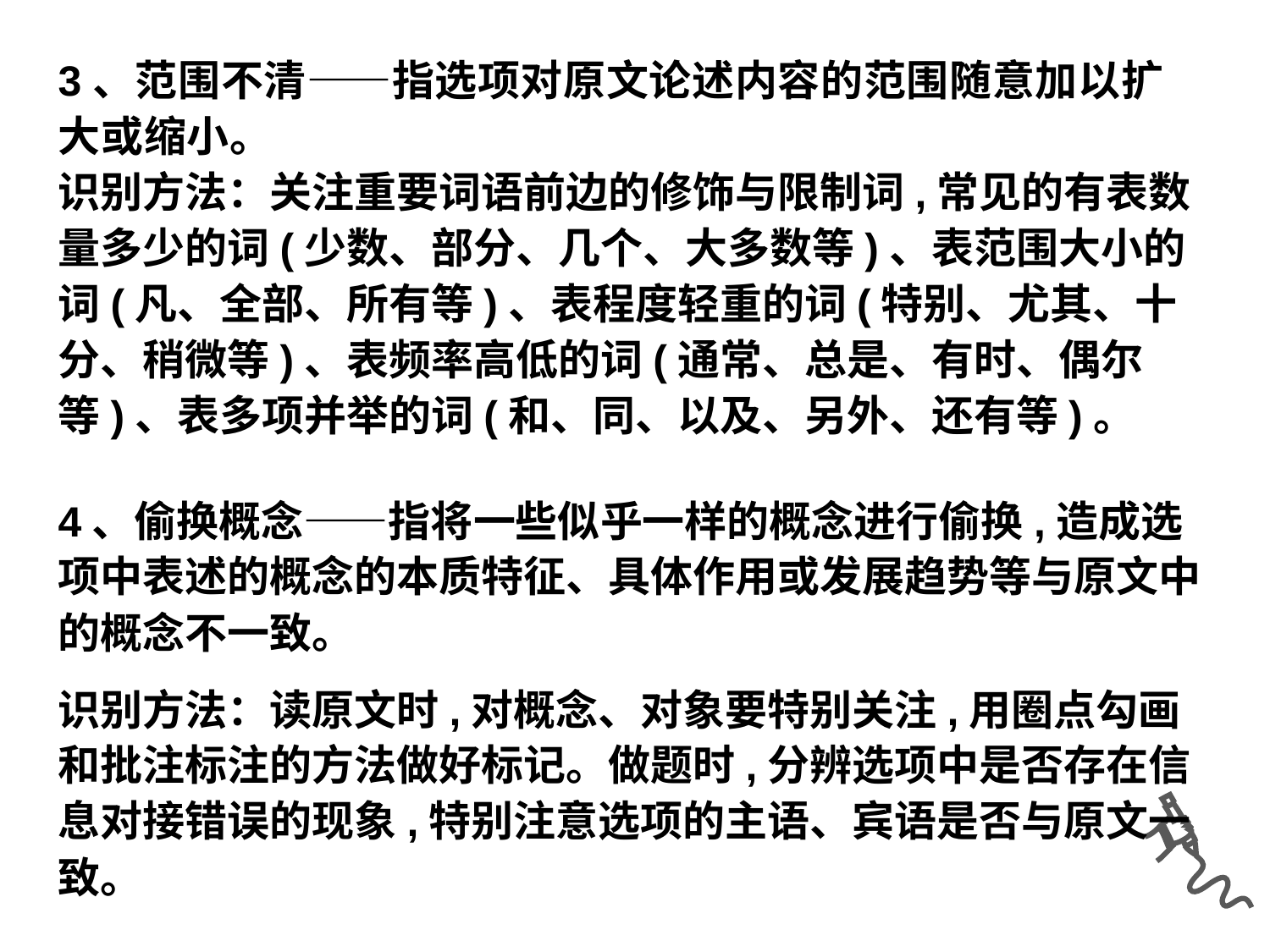

3、范围不清——指选项对原文论述内容的范围随意加以扩大或缩小。
识别方法：关注重要词语前边的修饰与限制词,常见的有表数量多少的词(少数、部分、几个、大多数等)、表范围大小的词(凡、全部、所有等)、表程度轻重的词(特别、尤其、十分、稍微等)、表频率高低的词(通常、总是、有时、偶尔等)、表多项并举的词(和、同、以及、另外、还有等)。
4、偷换概念——指将一些似乎一样的概念进行偷换,造成选项中表述的概念的本质特征、具体作用或发展趋势等与原文中的概念不一致。
识别方法：读原文时,对概念、对象要特别关注,用圈点勾画和批注标注的方法做好标记。做题时,分辨选项中是否存在信息对接错误的现象,特别注意选项的主语、宾语是否与原文一致。